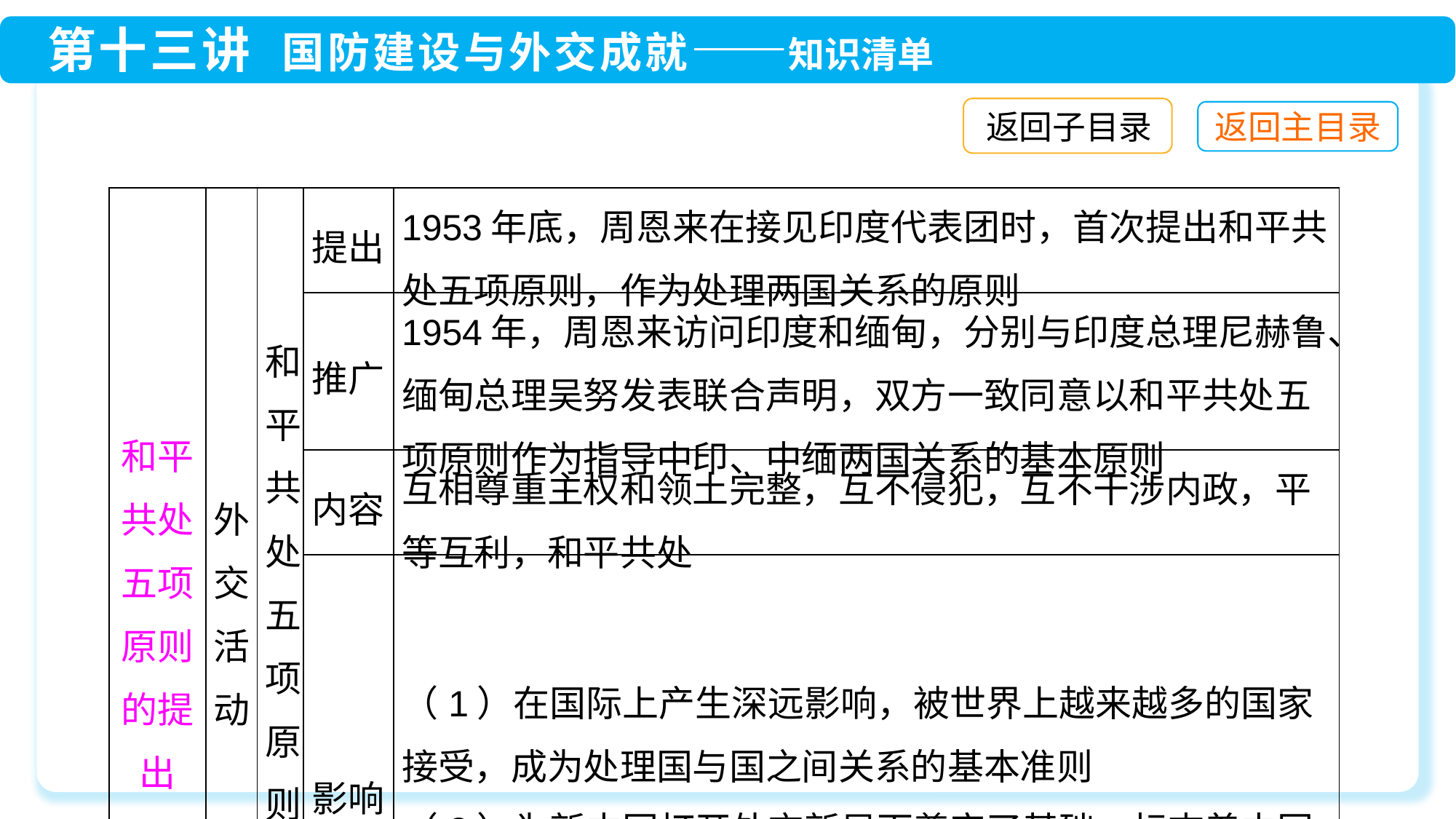

返回子目录
| 和平共处五项原则的提出 | 外交活动 | 和平共处五项原则 | 提出 | 1953年底，周恩来在接见印度代表团时，首次提出和平共处五项原则，作为处理两国关系的原则 |
| --- | --- | --- | --- | --- |
|  |  |  | 推广 | 1954年，周恩来访问印度和缅甸，分别与印度总理尼赫鲁、缅甸总理吴努发表联合声明，双方一致同意以和平共处五项原则作为指导中印、中缅两国关系的基本原则 |
|  |  |  | 内容 | 互相尊重主权和领土完整，互不侵犯，互不干涉内政，平等互利，和平共处 |
|  |  |  | 影响 | （1）在国际上产生深远影响，被世界上越来越多的国家接受，成为处理国与国之间关系的基本准则 （2）为新中国打开外交新局面奠定了基础，标志着中国外交政策的成熟 |